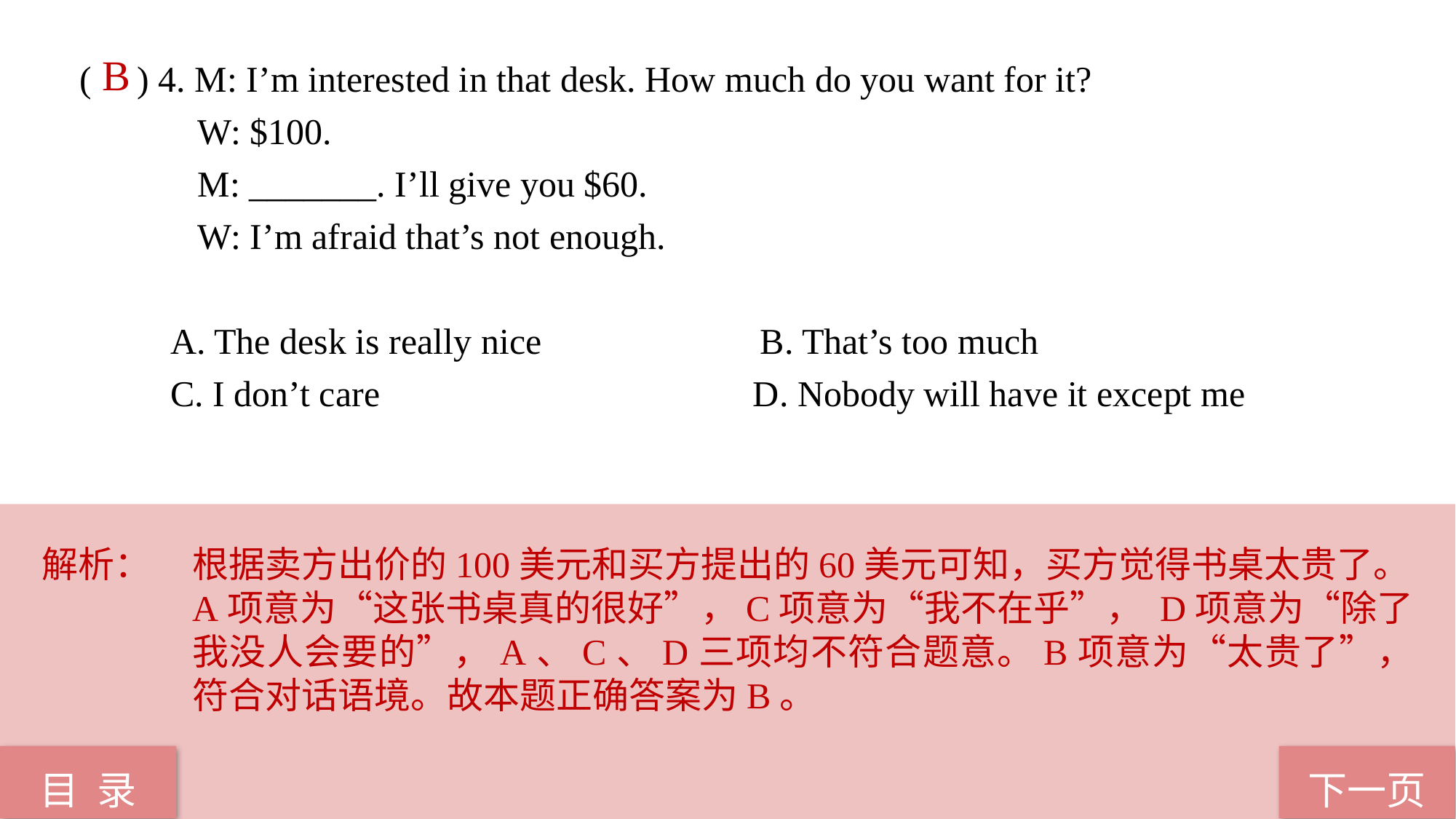

(     ) 4. M: I’m interested in that desk. How much do you want for it?
             W: $100.
             M: _______. I’ll give you $60.
             W: I’m afraid that’s not enough.

          A. The desk is really nice                        B. That’s too much
          C. I don’t care                                         D. Nobody will have it except me
B
解析：	根据卖方出价的100美元和买方提出的60美元可知，买方觉得书桌太贵了。A项意为“这张书桌真的很好”，C项意为“我不在乎”， D项意为“除了我没人会要的”，A、C、D三项均不符合题意。B项意为“太贵了”，符合对话语境。故本题正确答案为B。